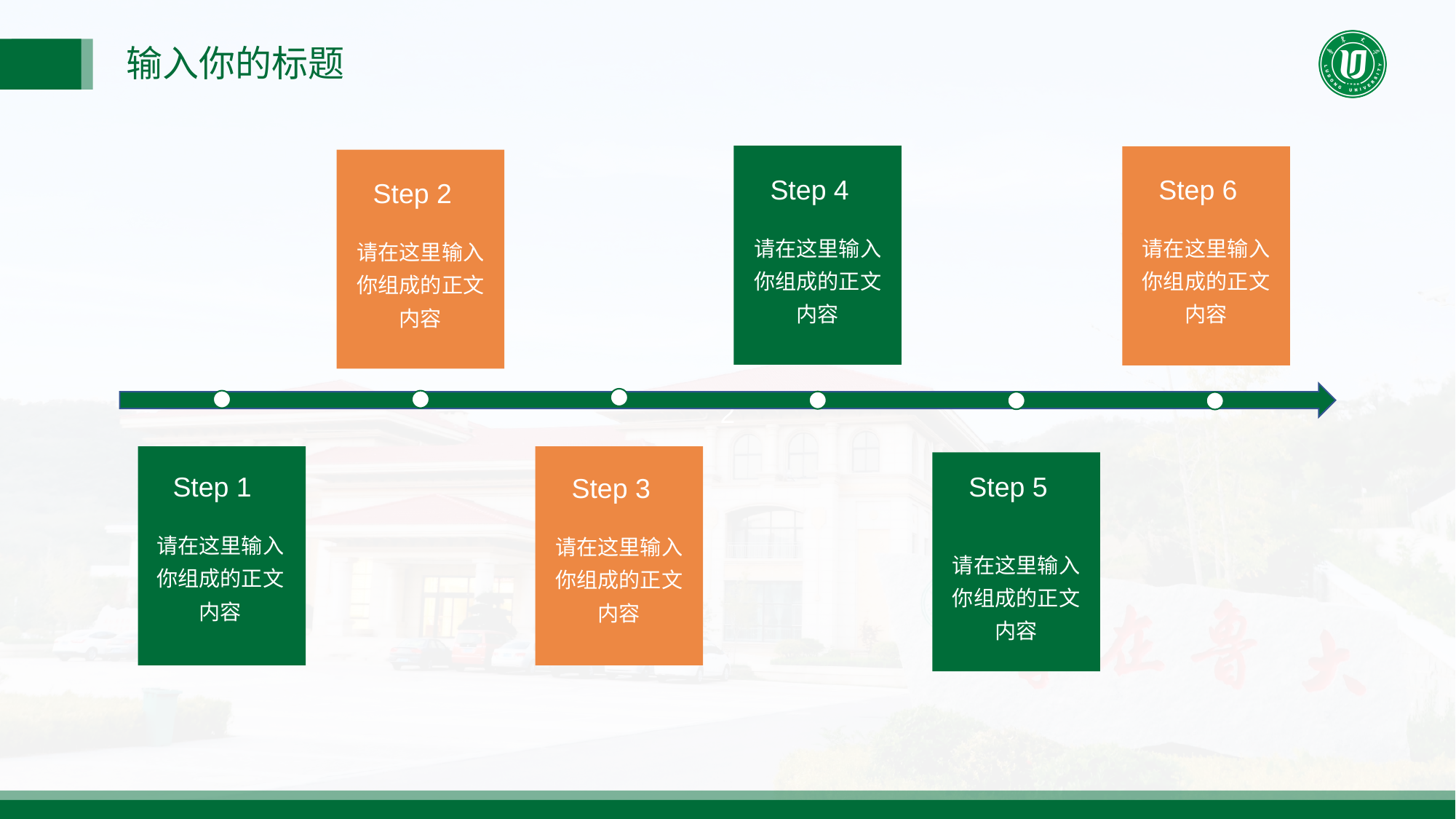

输入你的标题

Step 4
请在这里输入你组成的正文内容

Step 2
请在这里输入你组成的正文内容
Step 6
请在这里输入你组成的正文内容

Step 1
请在这里输入你组成的正文内容
Step 5
请在这里输入你组成的正文内容
Step 3
请在这里输入你组成的正文内容